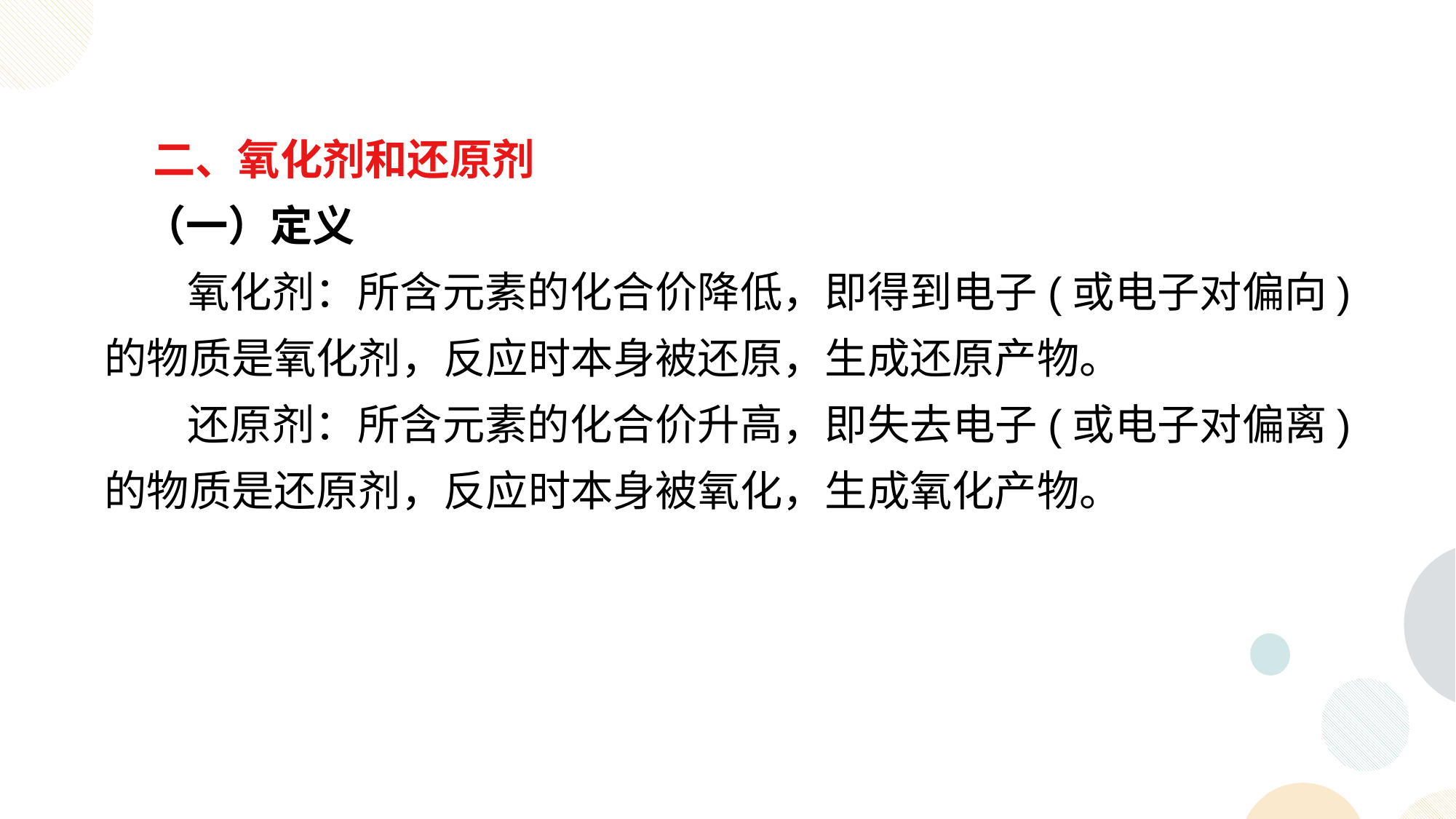

二、氧化剂和还原剂
   （一）定义
 氧化剂：所含元素的化合价降低，即得到电子(或电子对偏向) 的物质是氧化剂，反应时本身被还原，生成还原产物。
 还原剂：所含元素的化合价升高，即失去电子(或电子对偏离) 的物质是还原剂，反应时本身被氧化，生成氧化产物。